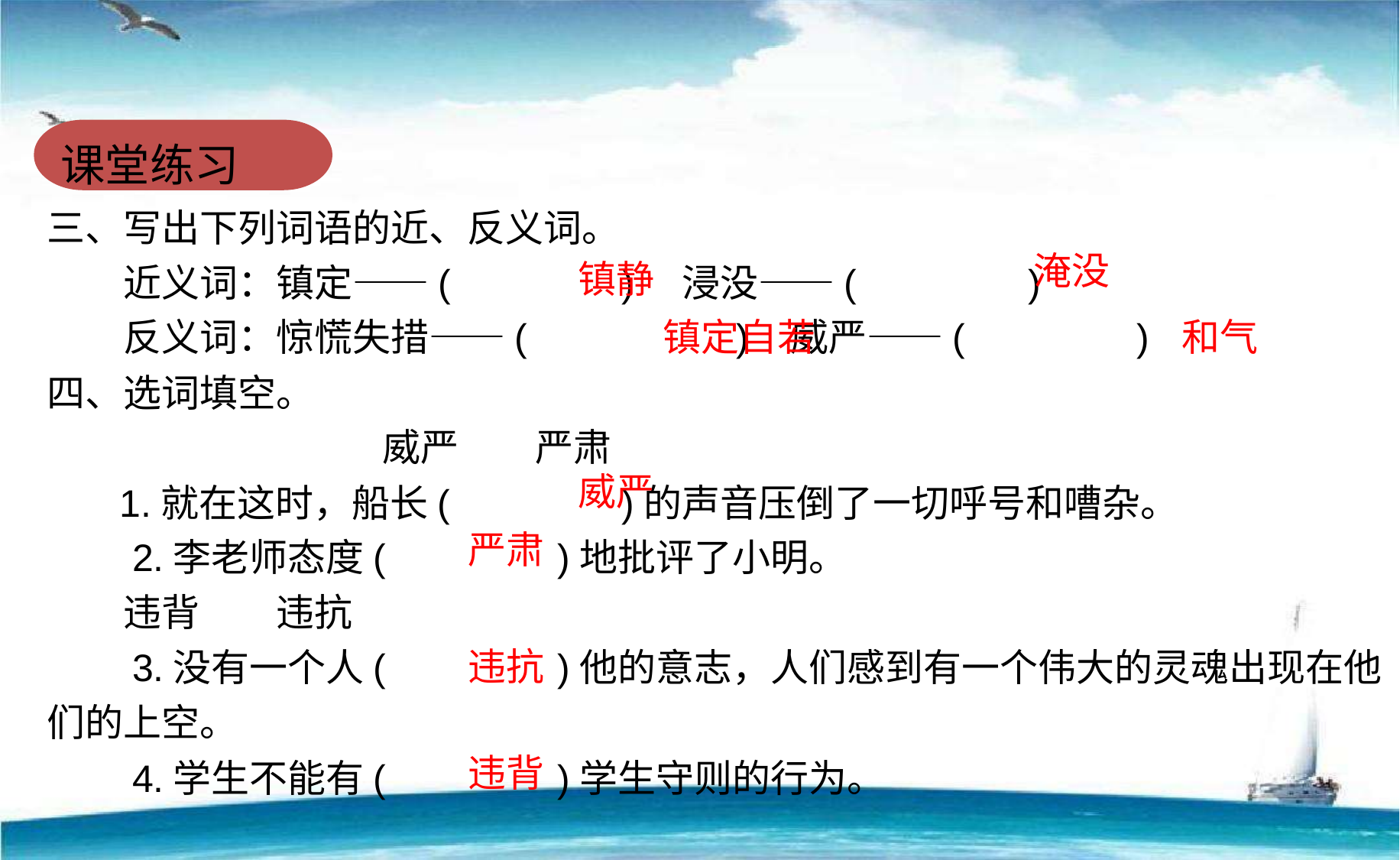

课堂练习
三、写出下列词语的近、反义词。
　　近义词：镇定——(　　　　)　浸没——(　　　　)
　　反义词：惊慌失措——(　　　　　)   威严——(　　　　)
四、选词填空。
                                      威严　　严肃
　   1.就在这时，船长(　　　　)的声音压倒了一切呼号和嘈杂。
　　2.李老师态度(　　　　)地批评了小明。
　　违背　　违抗
　　3.没有一个人(　　　　)他的意志，人们感到有一个伟大的灵魂出现在他们的上空。
　　4.学生不能有(　　　　)学生守则的行为。
淹没
镇静
镇定自若
和气
威严
严肃
违抗
违背